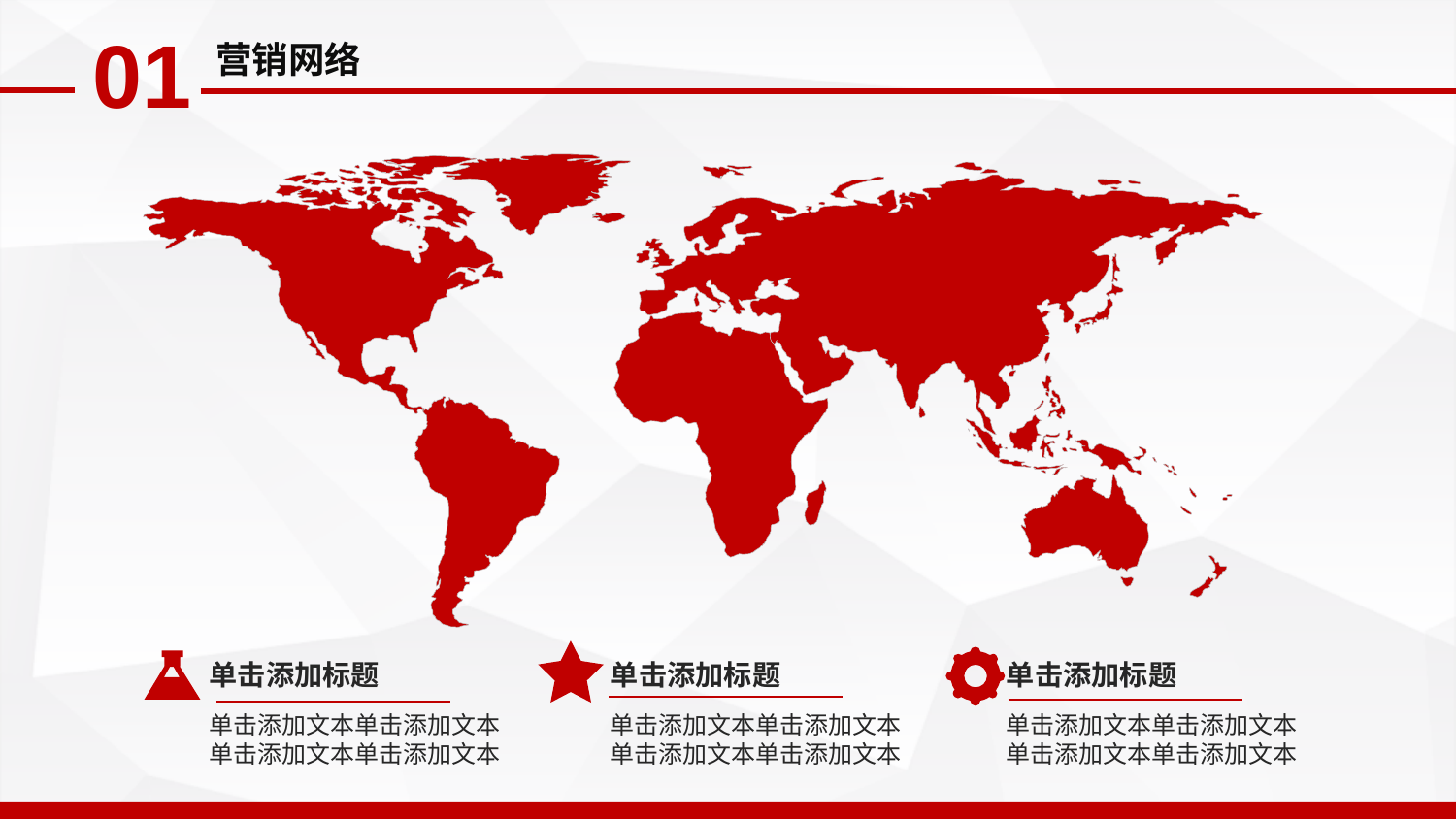

01
营销网络

单击添加标题
单击添加文本单击添加文本
单击添加文本单击添加文本

单击添加标题
单击添加文本单击添加文本
单击添加文本单击添加文本

单击添加标题
单击添加文本单击添加文本
单击添加文本单击添加文本